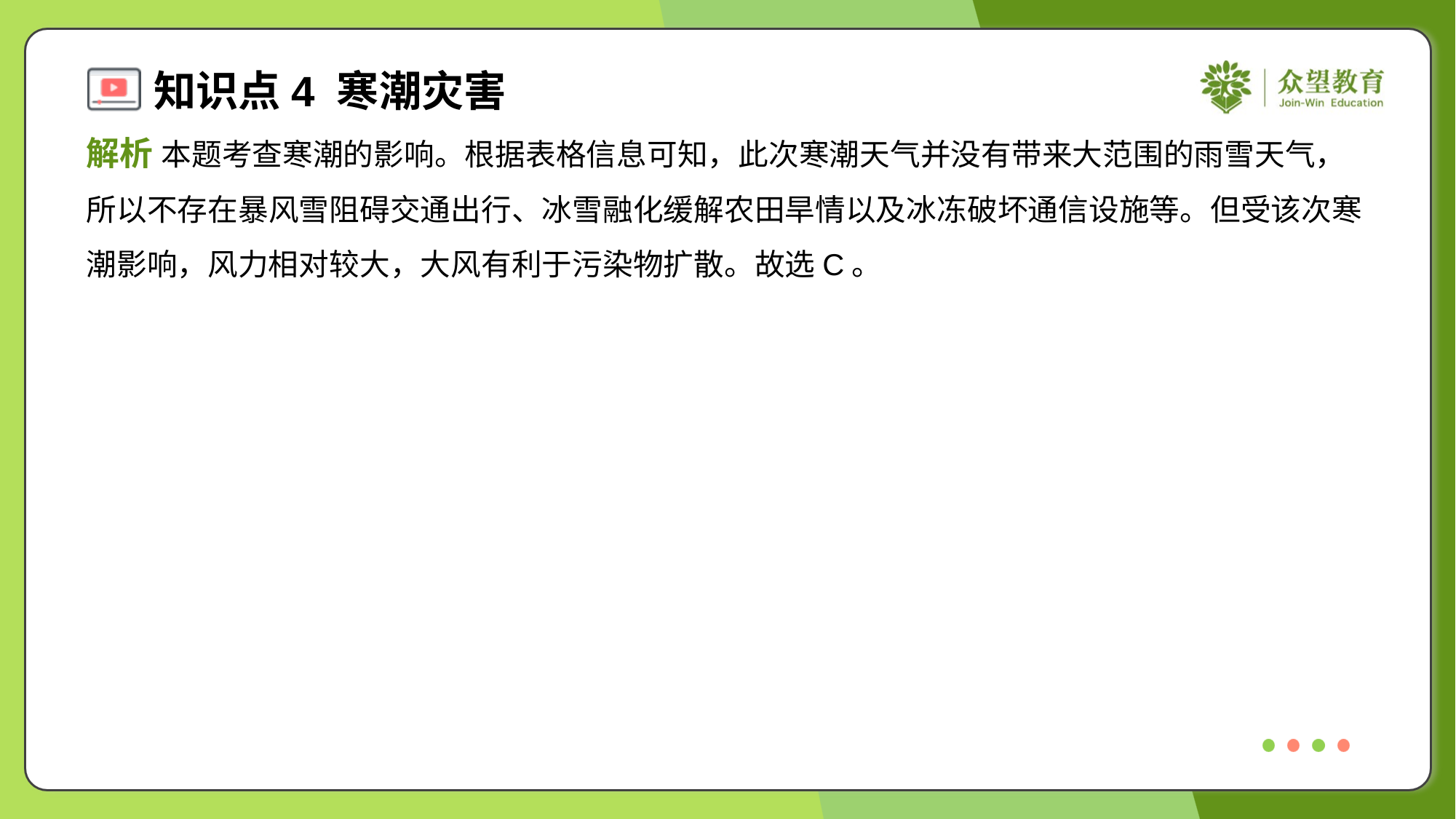

解析 本题考查寒潮的影响。根据表格信息可知，此次寒潮天气并没有带来大范围的雨雪天气，
所以不存在暴风雪阻碍交通出行、冰雪融化缓解农田旱情以及冰冻破坏通信设施等。但受该次寒
潮影响，风力相对较大，大风有利于污染物扩散。故选C。